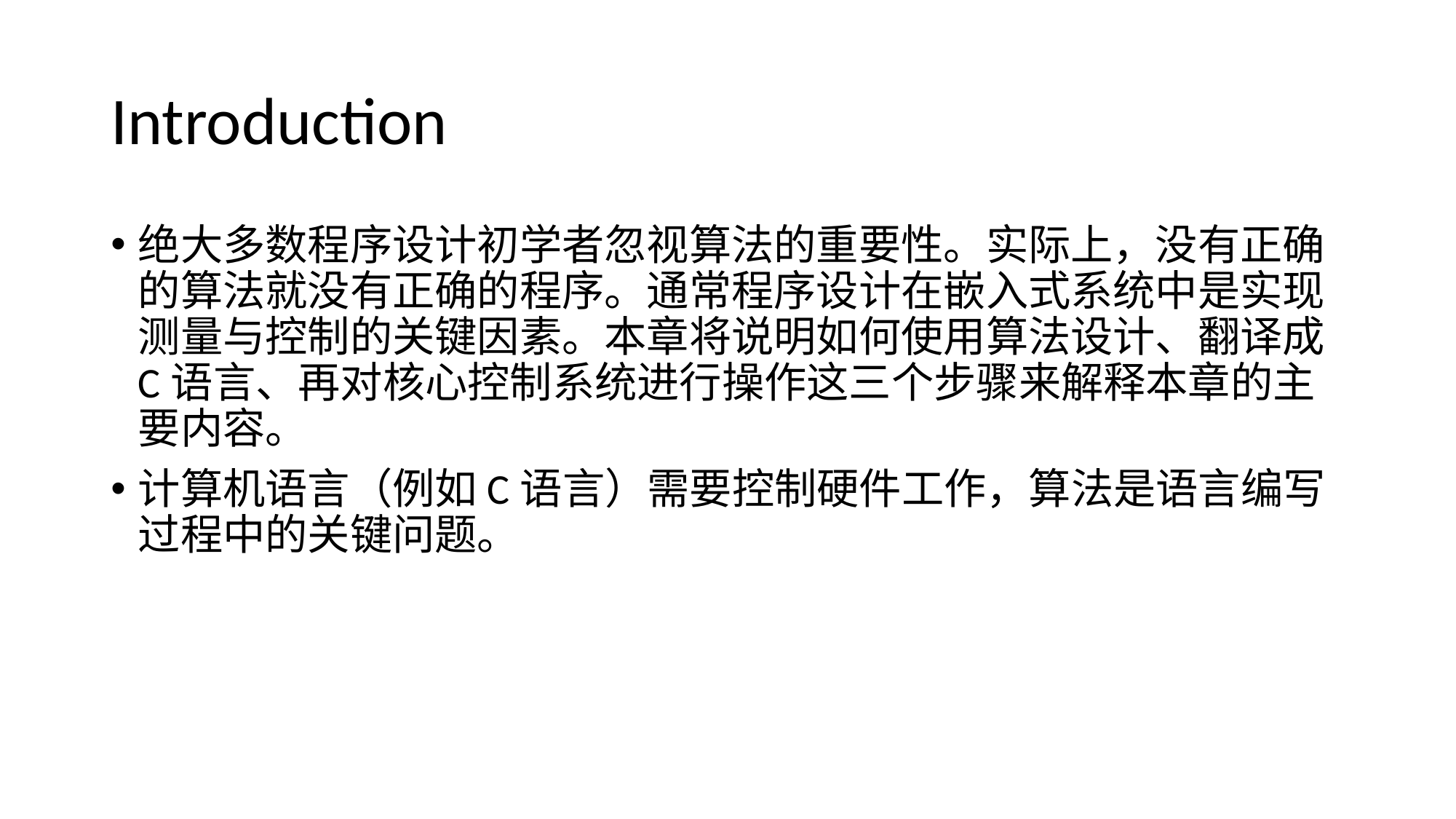

# Introduction
绝大多数程序设计初学者忽视算法的重要性。实际上，没有正确的算法就没有正确的程序。通常程序设计在嵌入式系统中是实现测量与控制的关键因素。本章将说明如何使用算法设计、翻译成C语言、再对核心控制系统进行操作这三个步骤来解释本章的主要内容。
计算机语言（例如C语言）需要控制硬件工作，算法是语言编写过程中的关键问题。